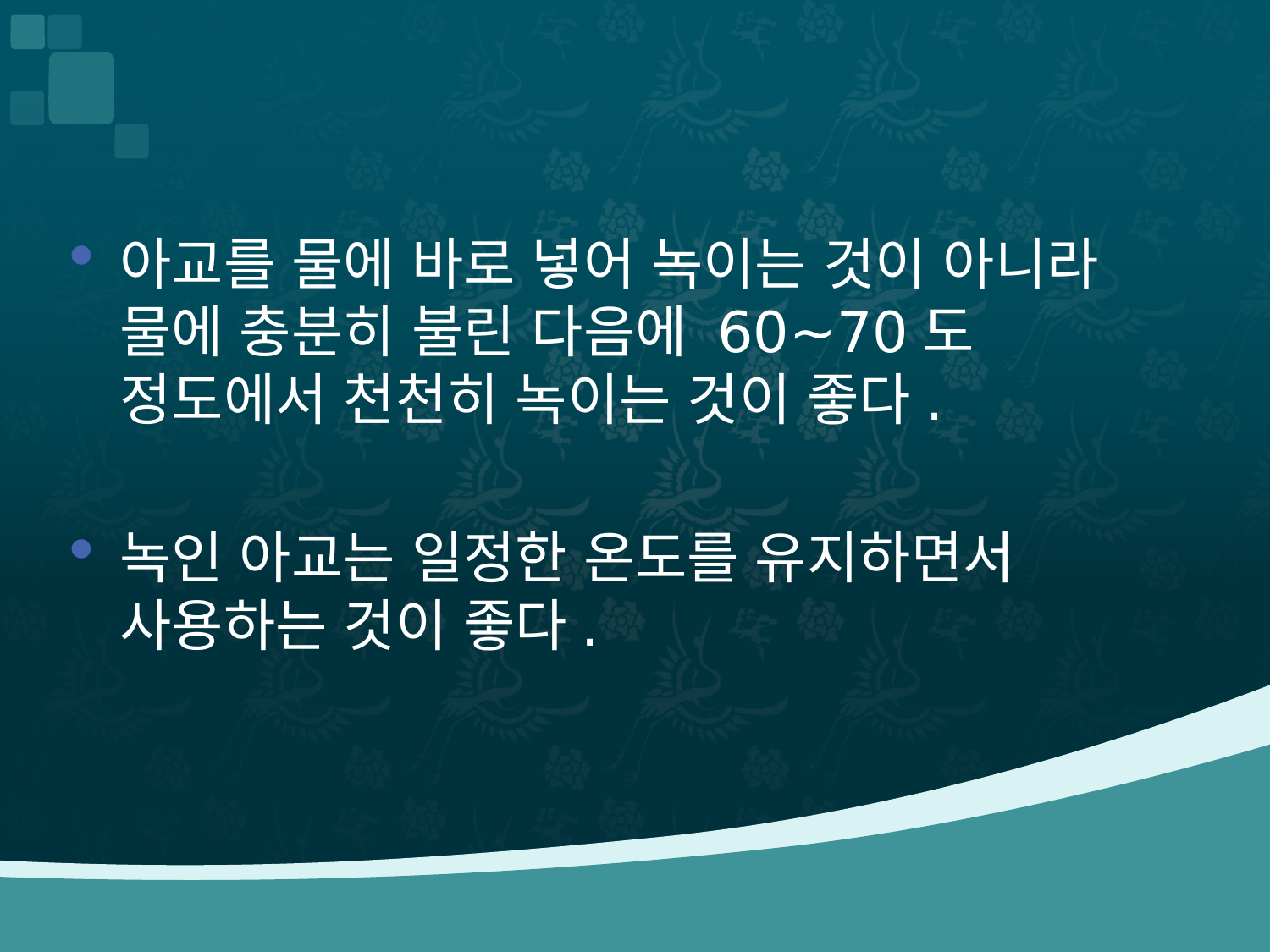

#
아교를 물에 바로 넣어 녹이는 것이 아니라 물에 충분히 불린 다음에 60~70도 정도에서 천천히 녹이는 것이 좋다.

녹인 아교는 일정한 온도를 유지하면서 사용하는 것이 좋다.